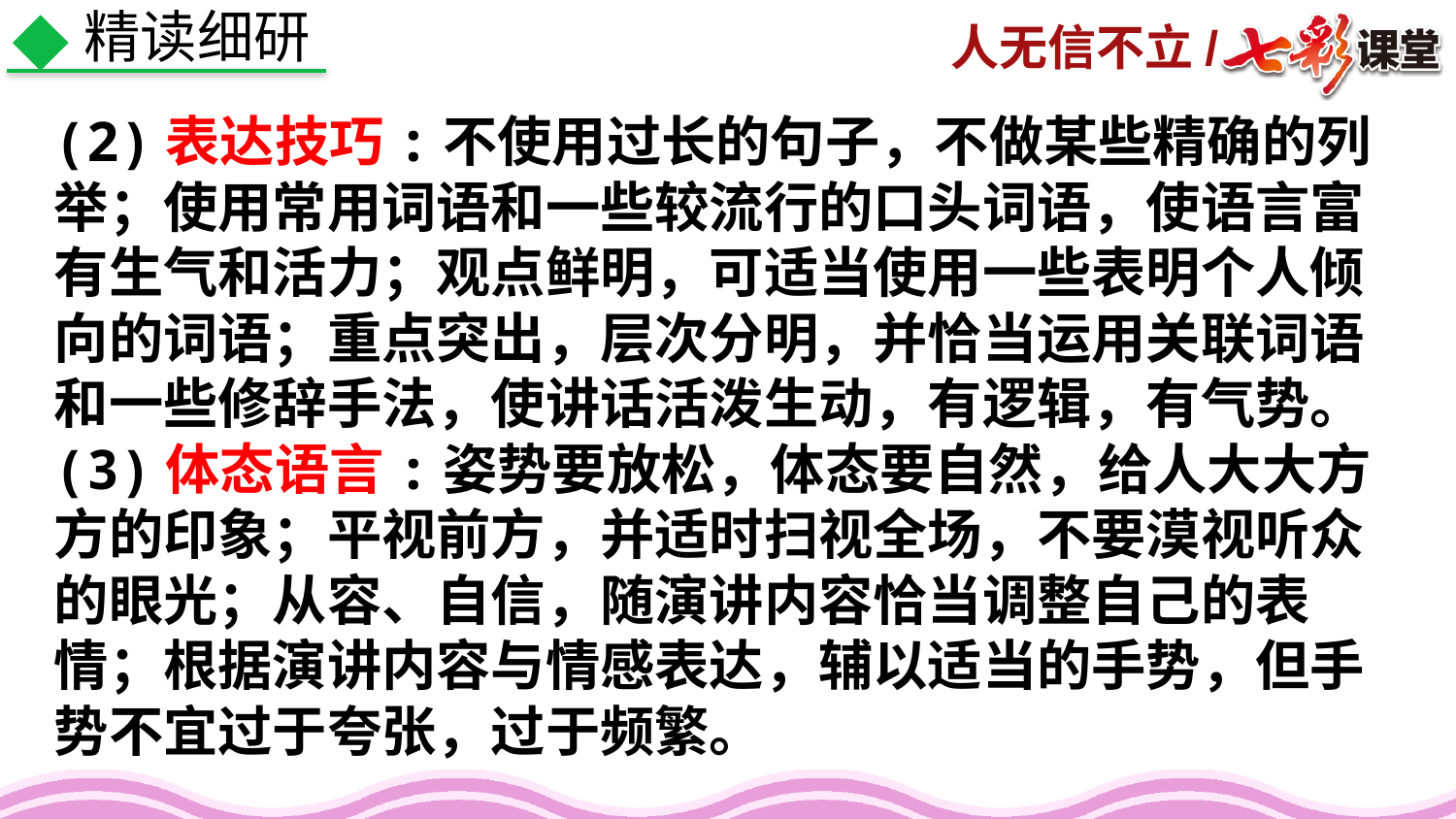

精读细研

(2)表达技巧:不使用过长的句子，不做某些精确的列举；使用常用词语和一些较流行的口头词语，使语言富有生气和活力；观点鲜明，可适当使用一些表明个人倾向的词语；重点突出，层次分明，并恰当运用关联词语和一些修辞手法，使讲话活泼生动，有逻辑，有气势。
(3)体态语言:姿势要放松，体态要自然，给人大大方方的印象；平视前方，并适时扫视全场，不要漠视听众的眼光；从容、自信，随演讲内容恰当调整自己的表情；根据演讲内容与情感表达，辅以适当的手势，但手势不宜过于夸张，过于频繁。